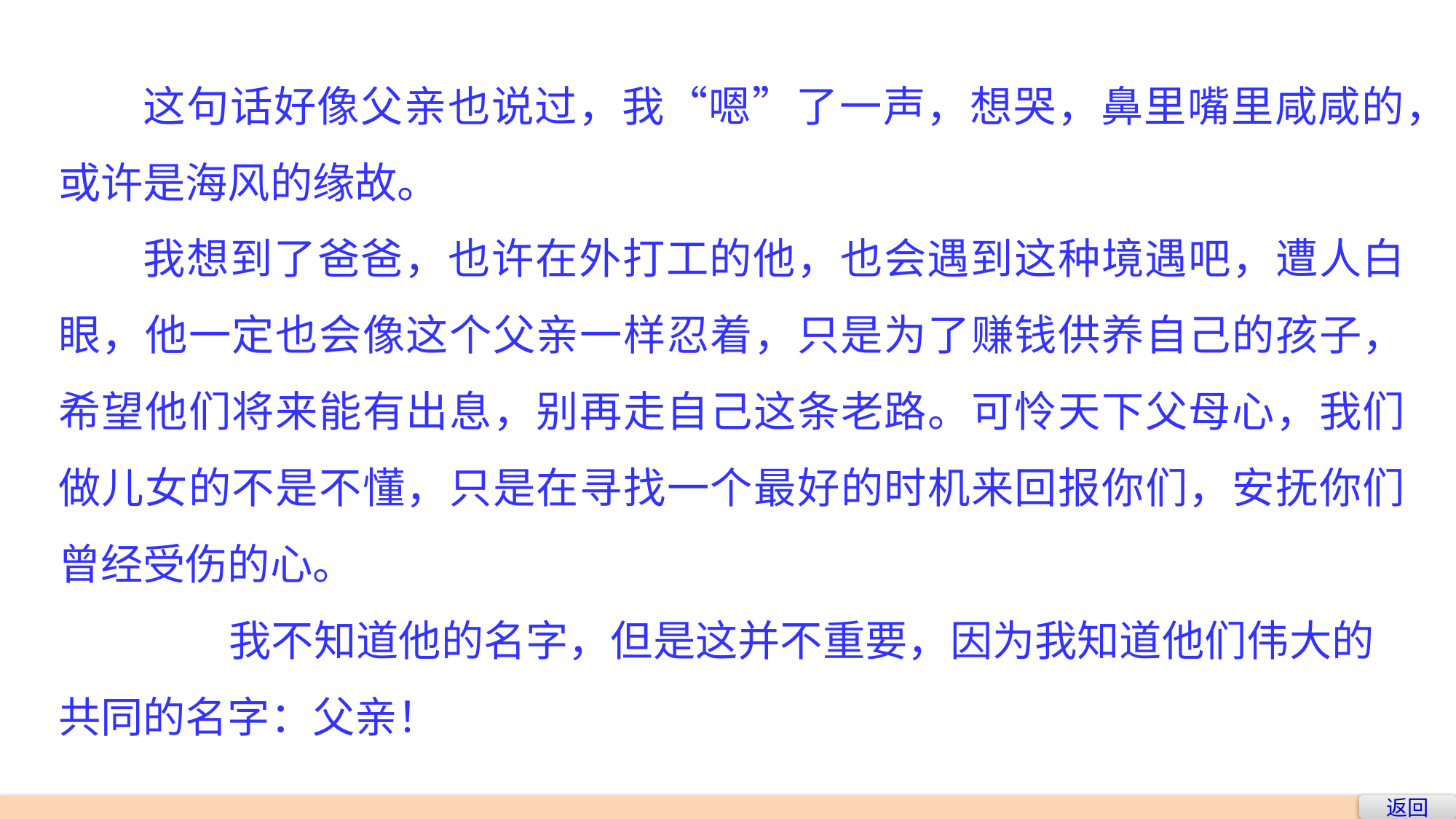

这句话好像父亲也说过，我“嗯”了一声，想哭，鼻里嘴里咸咸的，或许是海风的缘故。
我想到了爸爸，也许在外打工的他，也会遇到这种境遇吧，遭人白眼，他一定也会像这个父亲一样忍着，只是为了赚钱供养自己的孩子，希望他们将来能有出息，别再走自己这条老路。可怜天下父母心，我们做儿女的不是不懂，只是在寻找一个最好的时机来回报你们，安抚你们曾经受伤的心。
        我不知道他的名字，但是这并不重要，因为我知道他们伟大的共同的名字：父亲！
返回